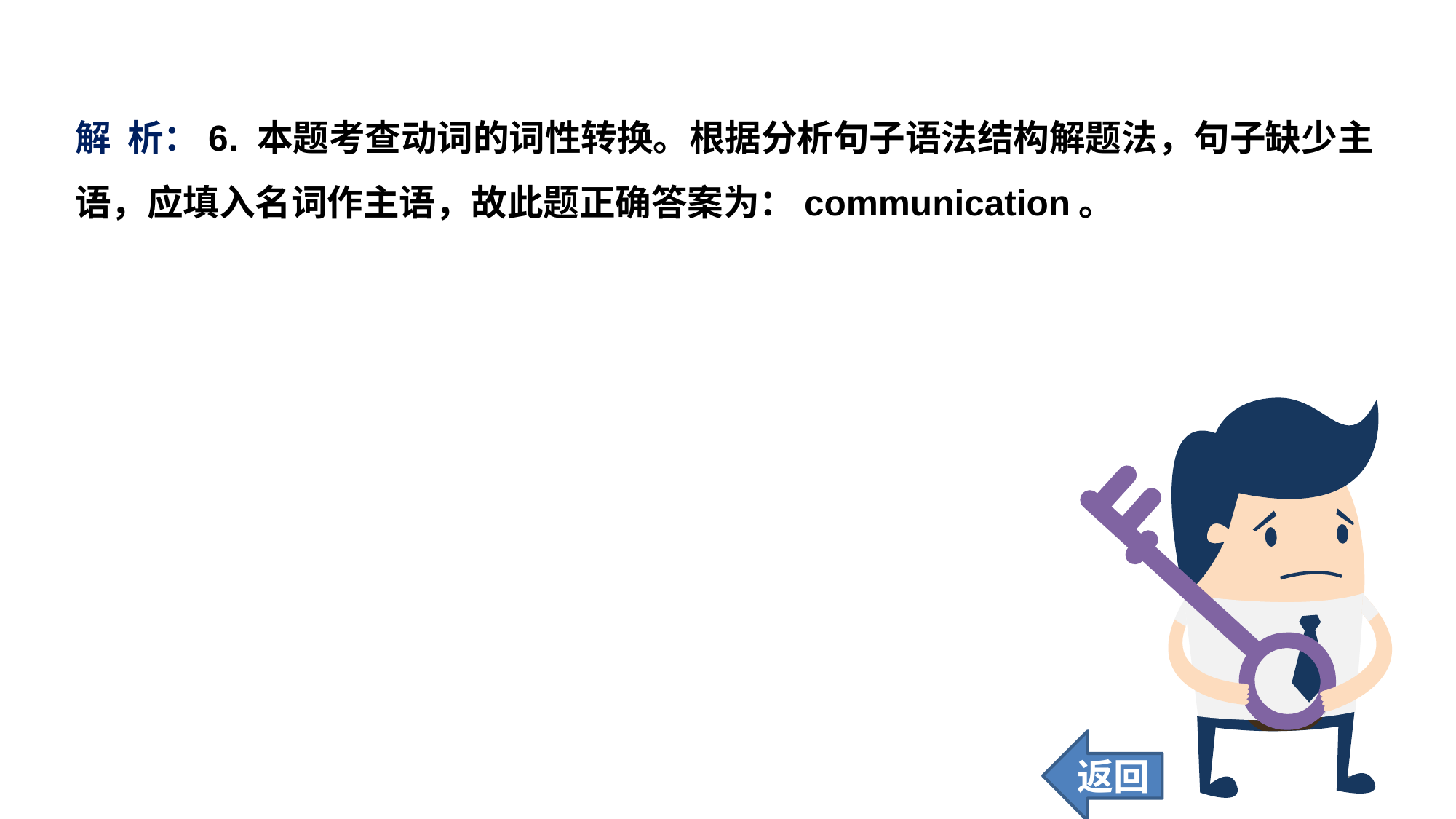

解  析：6. 本题考查动词的词性转换。根据分析句子语法结构解题法，句子缺少主语，应填入名词作主语，故此题正确答案为：communication。

返回
165